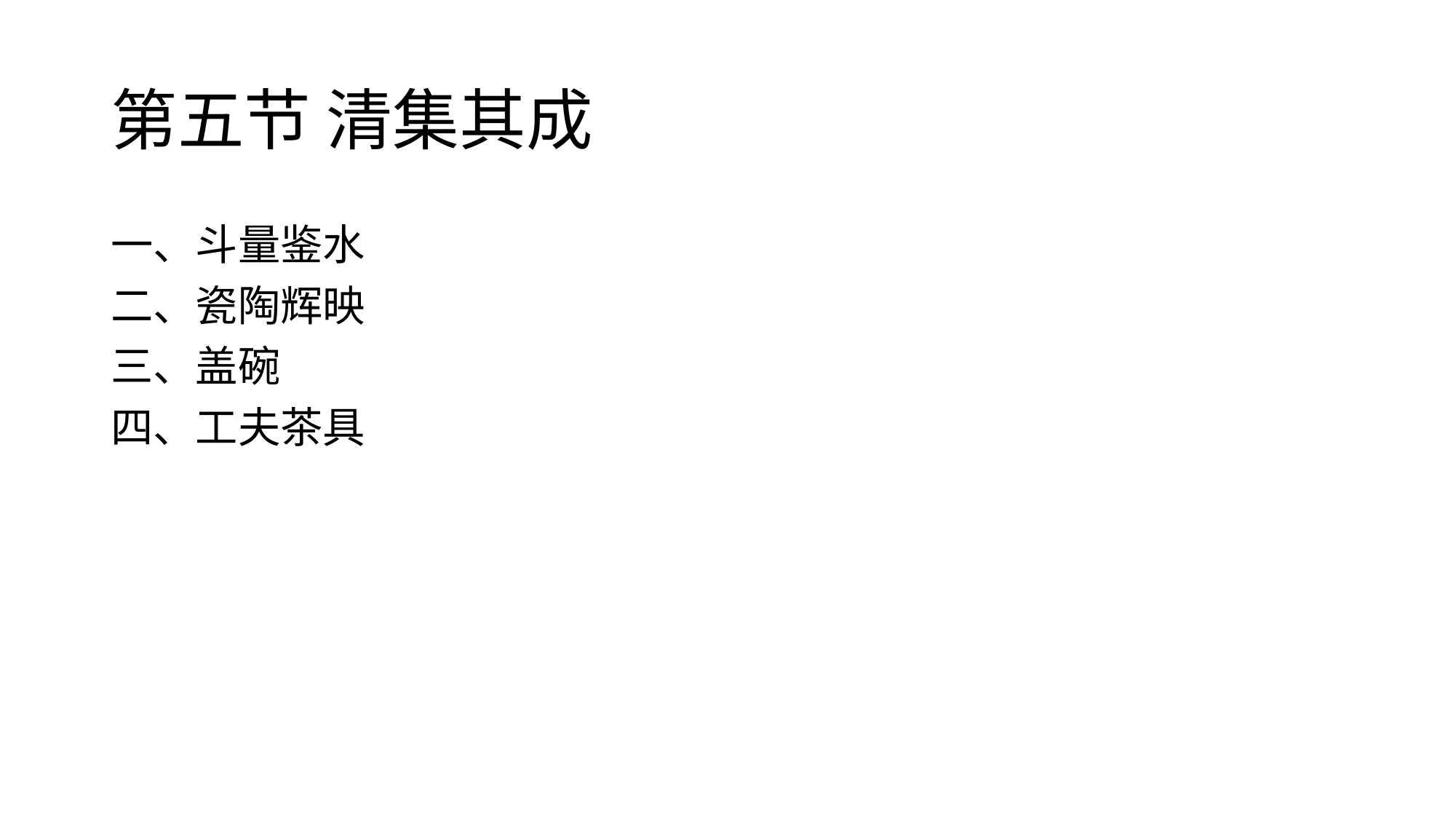

# 第五节 清集其成
一、斗量鉴水
二、瓷陶辉映
三、盖碗
四、工夫茶具